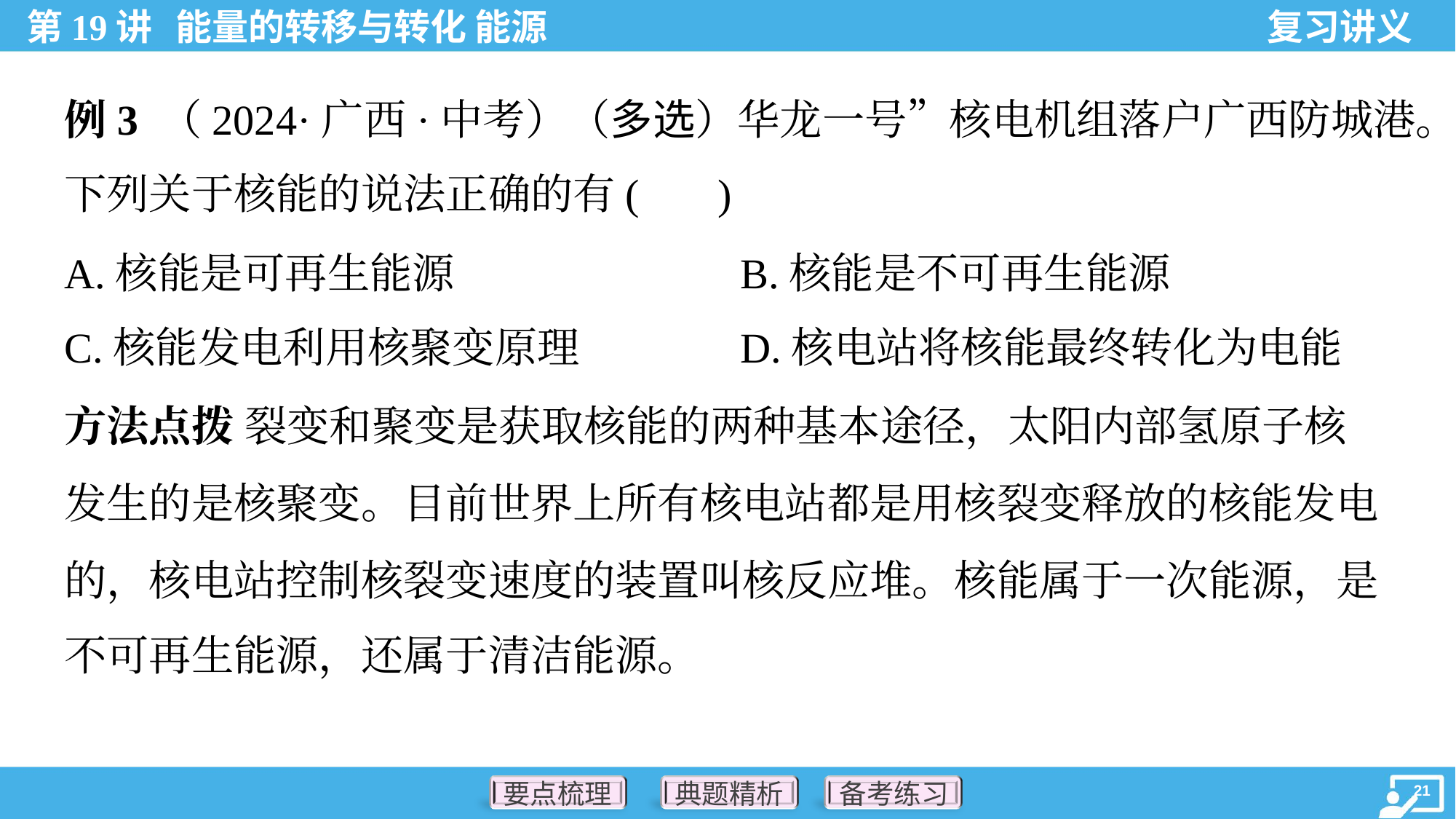

例3 （2024·广西·中考）（多选）华龙一号”核电机组落户广西防城港。
下列关于核能的说法正确的有(       )
A.核能是可再生能源	B.核能是不可再生能源
C.核能发电利用核聚变原理	D.核电站将核能最终转化为电能
方法点拨 裂变和聚变是获取核能的两种基本途径，太阳内部氢原子核
发生的是核聚变。目前世界上所有核电站都是用核裂变释放的核能发电
的，核电站控制核裂变速度的装置叫核反应堆。核能属于一次能源，是
不可再生能源，还属于清洁能源。